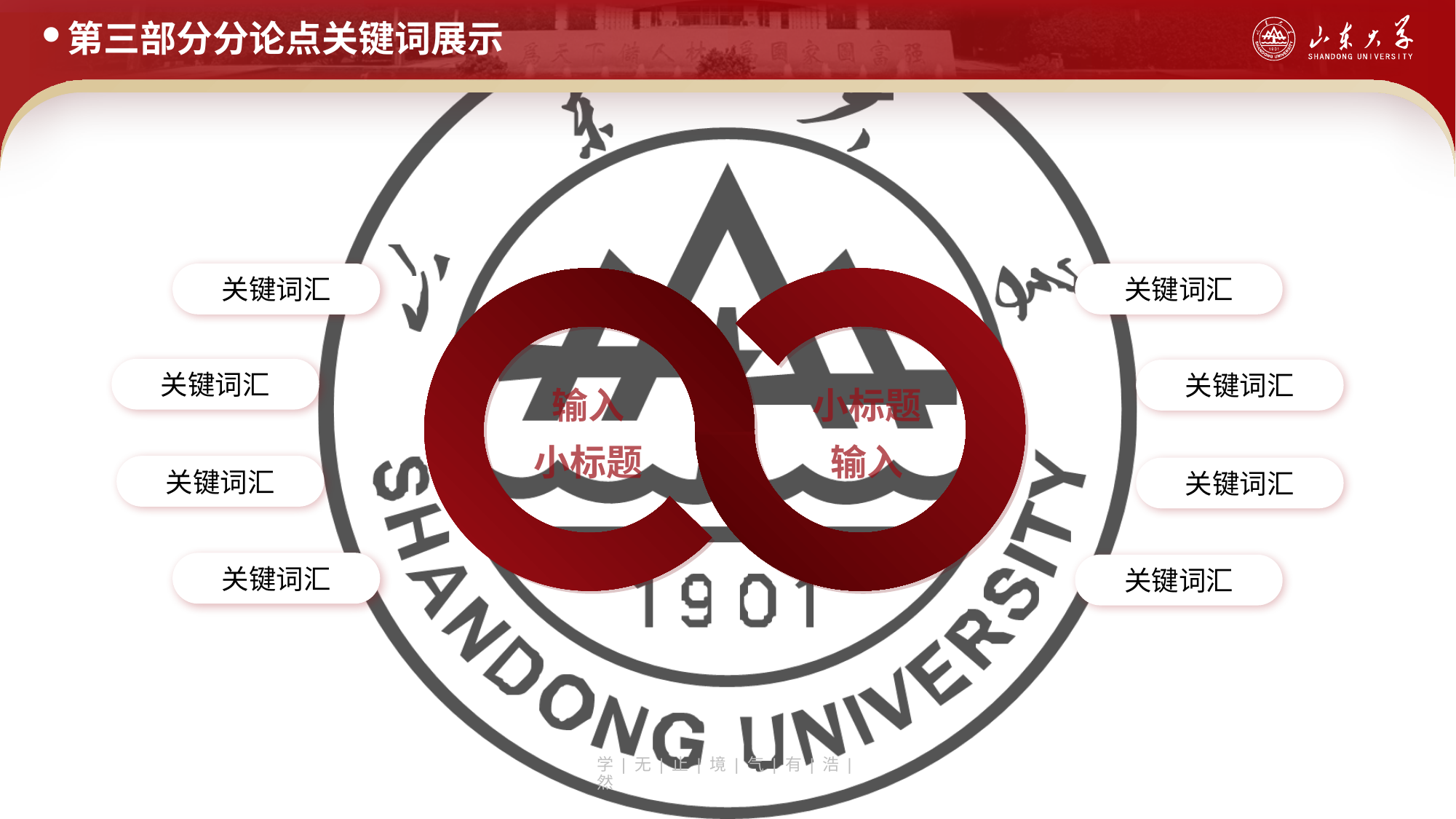

第三部分分论点关键词展示

关键词汇

关键词汇

关键词汇

关键词汇
输入
小标题
小标题
输入

关键词汇

关键词汇

关键词汇

关键词汇